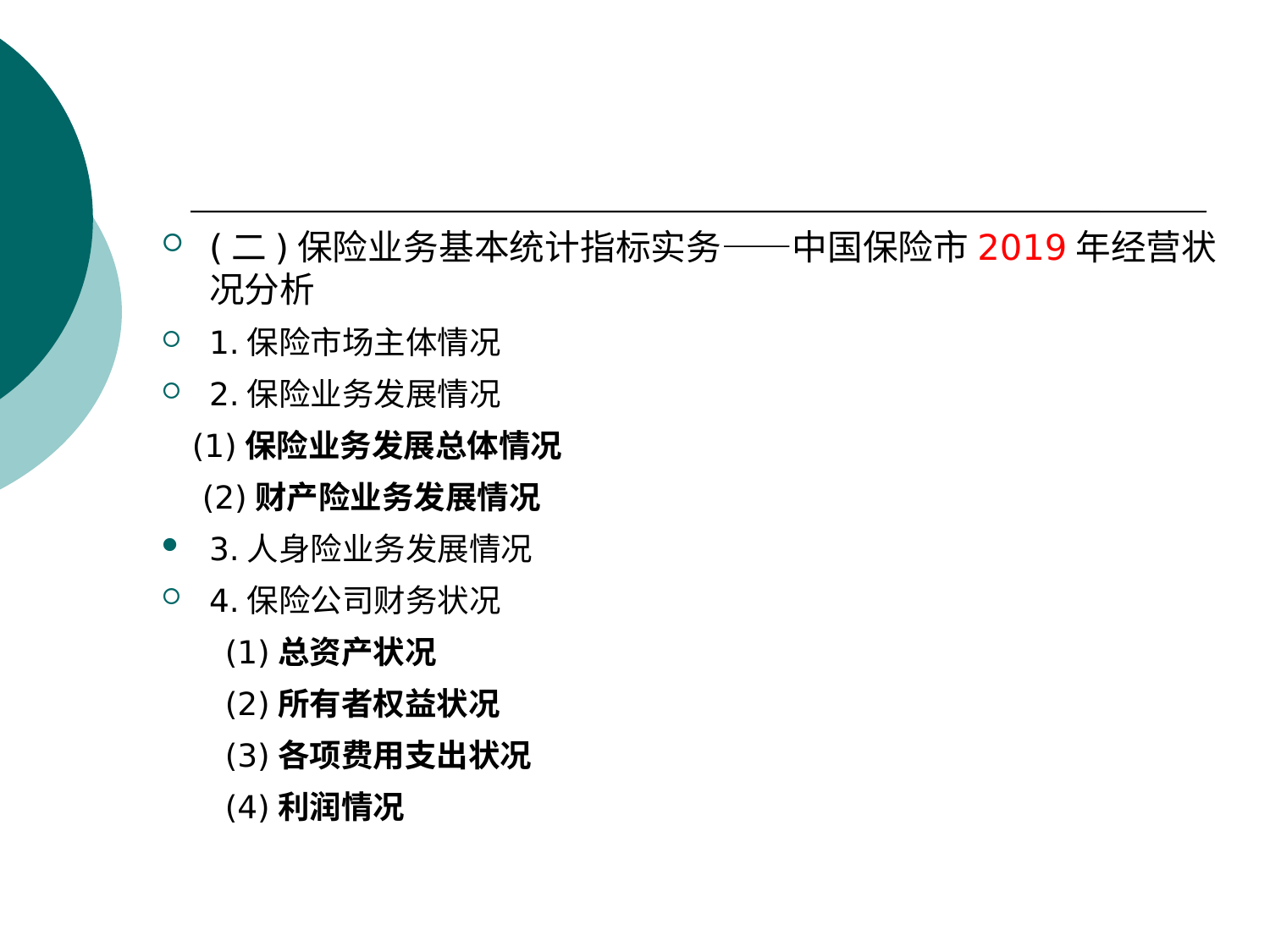

#
(二)保险业务基本统计指标实务——中国保险市2019年经营状况分析
1.保险市场主体情况
2.保险业务发展情况
   (1)保险业务发展总体情况
    (2)财产险业务发展情况
3.人身险业务发展情况
4.保险公司财务状况
(1)总资产状况
(2)所有者权益状况
(3)各项费用支出状况
(4)利润情况